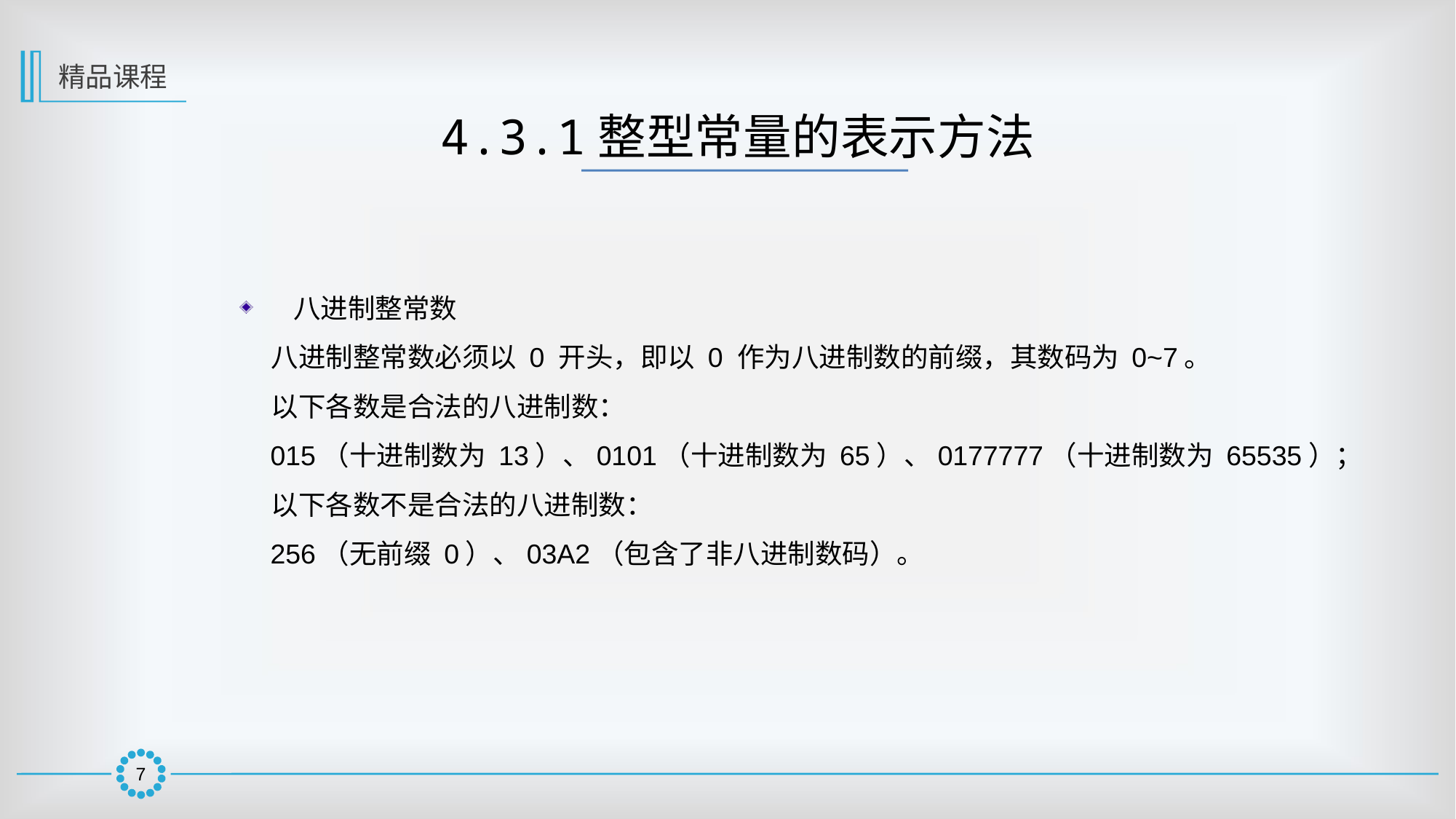

精品课程
4.3.1整型常量的表示方法

 八进制整常数
    八进制整常数必须以 0 开头，即以 0 作为八进制数的前缀，其数码为 0~7。
    以下各数是合法的八进制数：
    015（十进制数为 13）、0101（十进制数为 65）、0177777（十进制数为 65535）；
    以下各数不是合法的八进制数：
    256（无前缀 0）、03A2（包含了非八进制数码）。

7